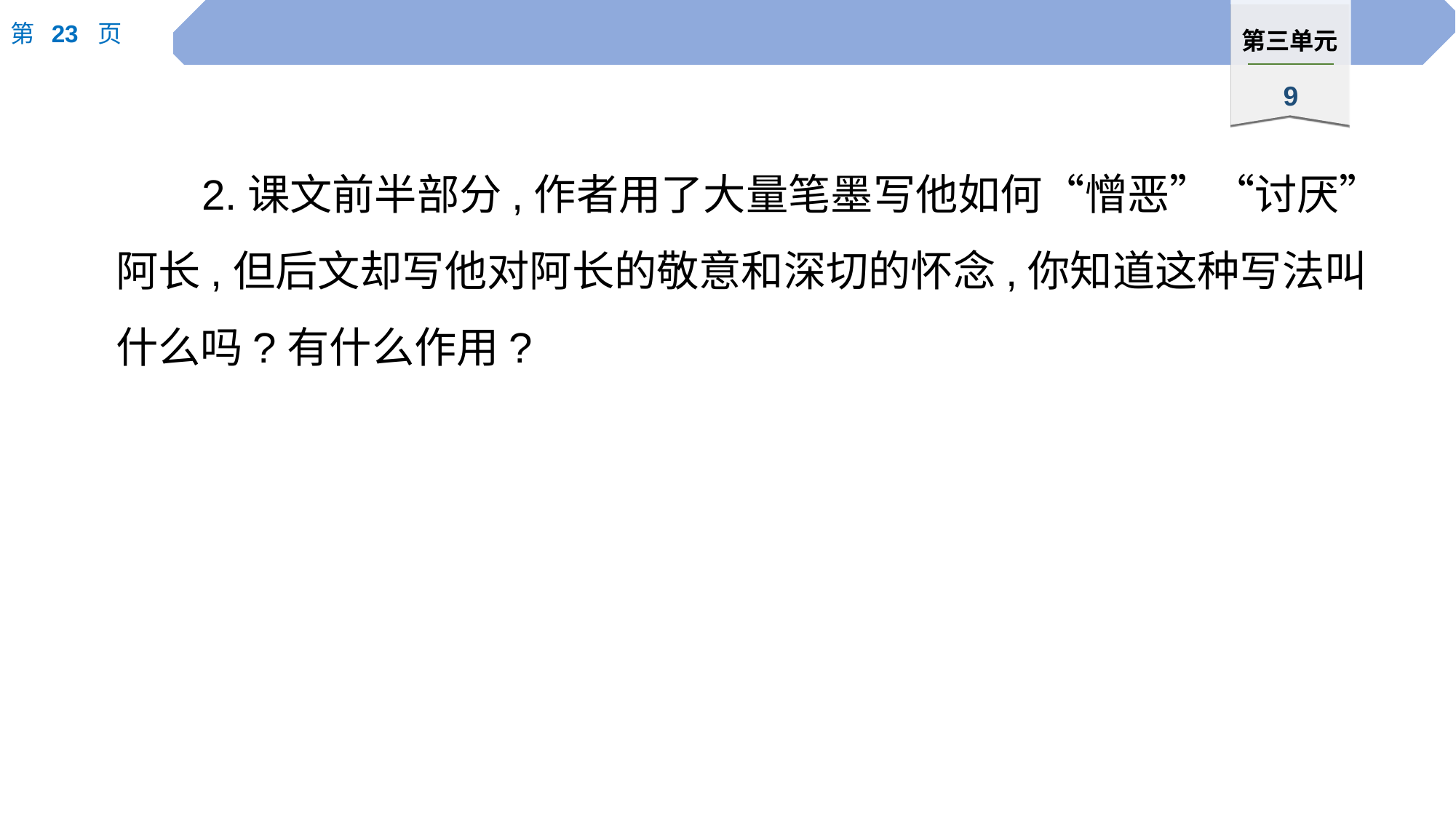

2.课文前半部分,作者用了大量笔墨写他如何“憎恶”“讨厌”阿长,但后文却写他对阿长的敬意和深切的怀念,你知道这种写法叫什么吗?有什么作用?